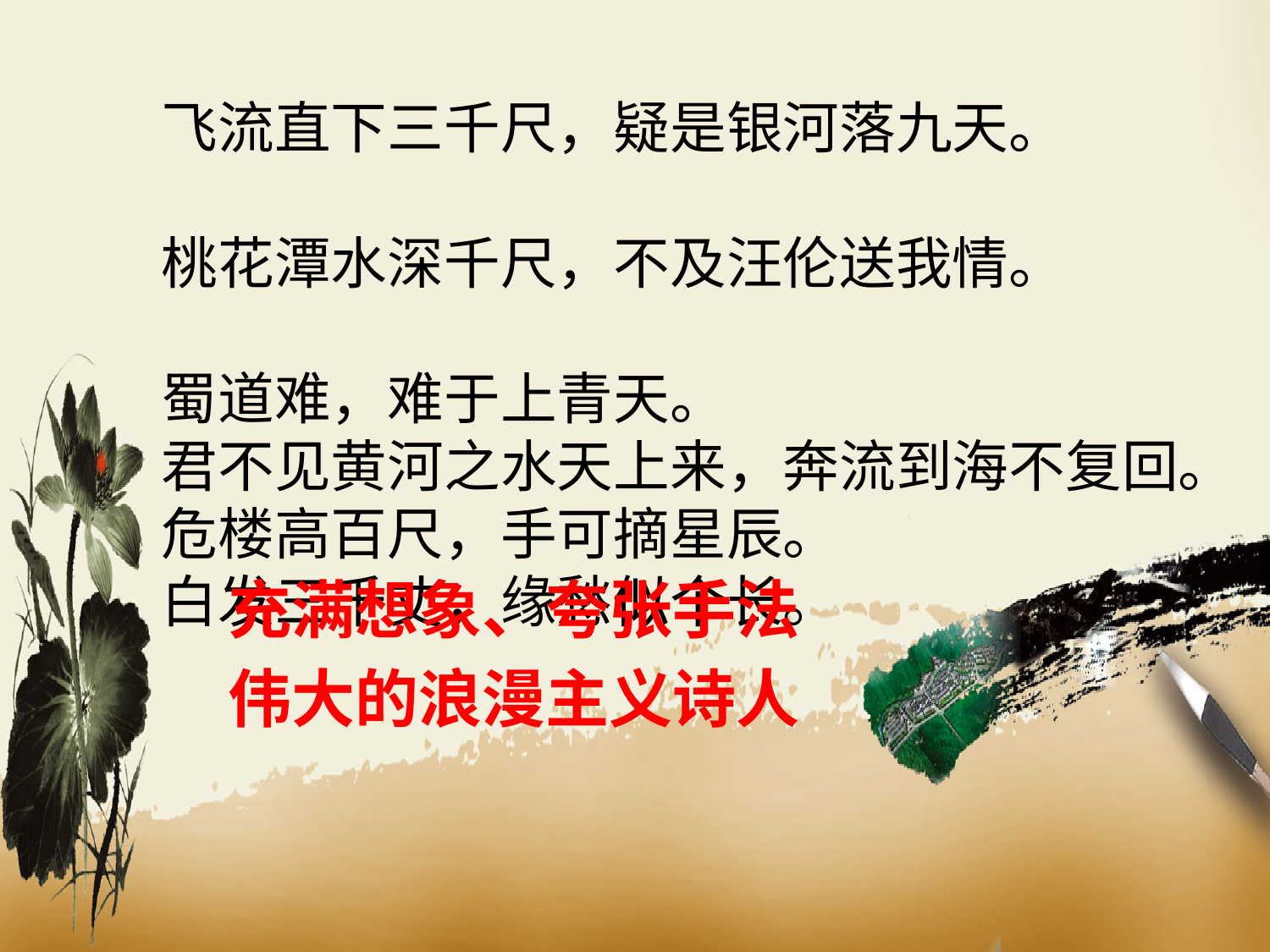

飞流直下三千尺，疑是银河落九天。
桃花潭水深千尺，不及汪伦送我情。
蜀道难，难于上青天。
君不见黄河之水天上来，奔流到海不复回。
危楼高百尺，手可摘星辰。
白发三千丈，缘愁似个长。
充满想象、夸张手法
伟大的浪漫主义诗人